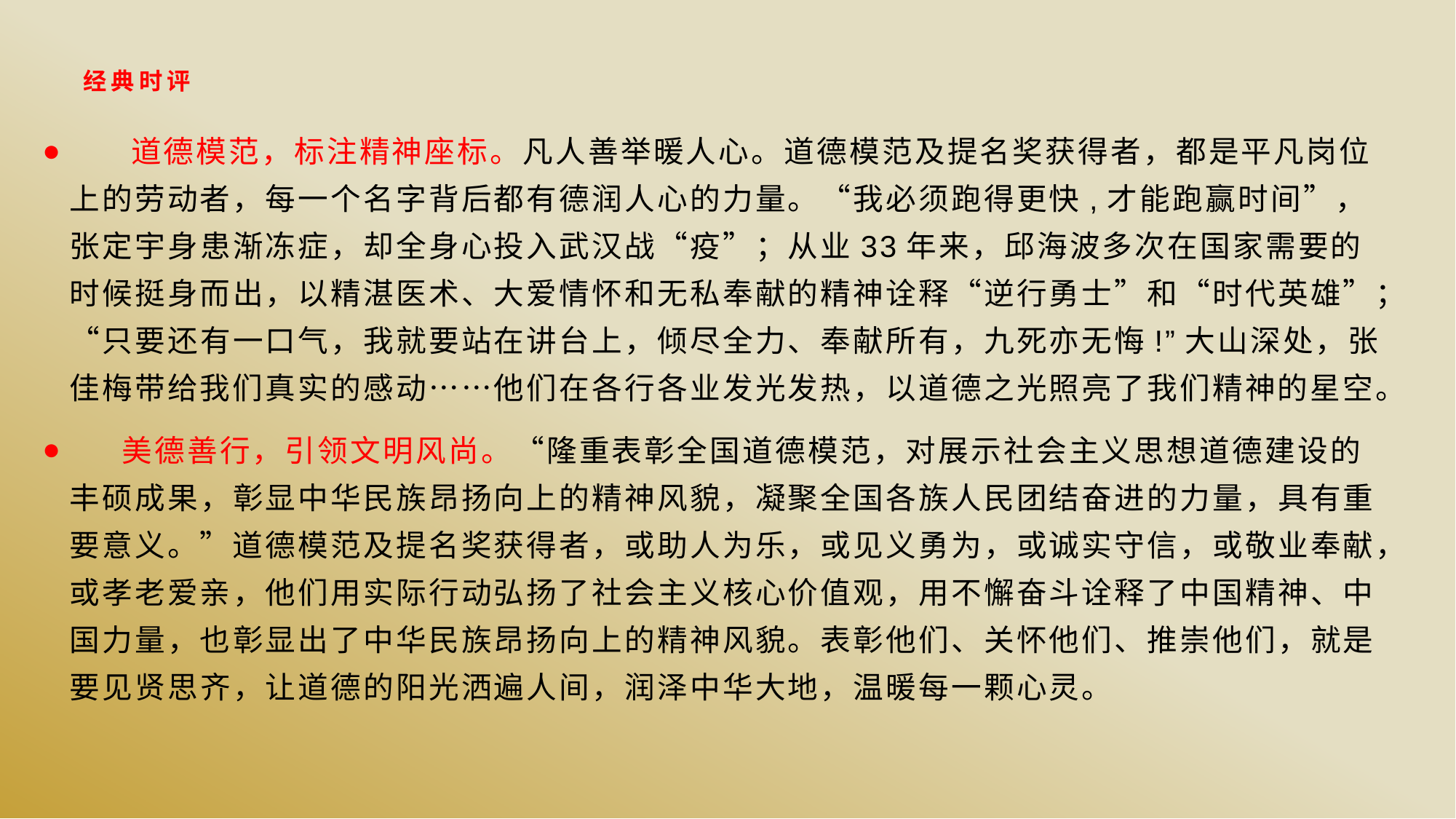

# 经典时评
      道德模范，标注精神座标。凡人善举暖人心。道德模范及提名奖获得者，都是平凡岗位上的劳动者，每一个名字背后都有德润人心的力量。“我必须跑得更快,才能跑赢时间”，张定宇身患渐冻症，却全身心投入武汉战“疫”；从业33年来，邱海波多次在国家需要的时候挺身而出，以精湛医术、大爱情怀和无私奉献的精神诠释“逆行勇士”和“时代英雄”；“只要还有一口气，我就要站在讲台上，倾尽全力、奉献所有，九死亦无悔!”大山深处，张佳梅带给我们真实的感动……他们在各行各业发光发热，以道德之光照亮了我们精神的星空。
     美德善行，引领文明风尚。“隆重表彰全国道德模范，对展示社会主义思想道德建设的丰硕成果，彰显中华民族昂扬向上的精神风貌，凝聚全国各族人民团结奋进的力量，具有重要意义。”道德模范及提名奖获得者，或助人为乐，或见义勇为，或诚实守信，或敬业奉献，或孝老爱亲，他们用实际行动弘扬了社会主义核心价值观，用不懈奋斗诠释了中国精神、中国力量，也彰显出了中华民族昂扬向上的精神风貌。表彰他们、关怀他们、推崇他们，就是要见贤思齐，让道德的阳光洒遍人间，润泽中华大地，温暖每一颗心灵。